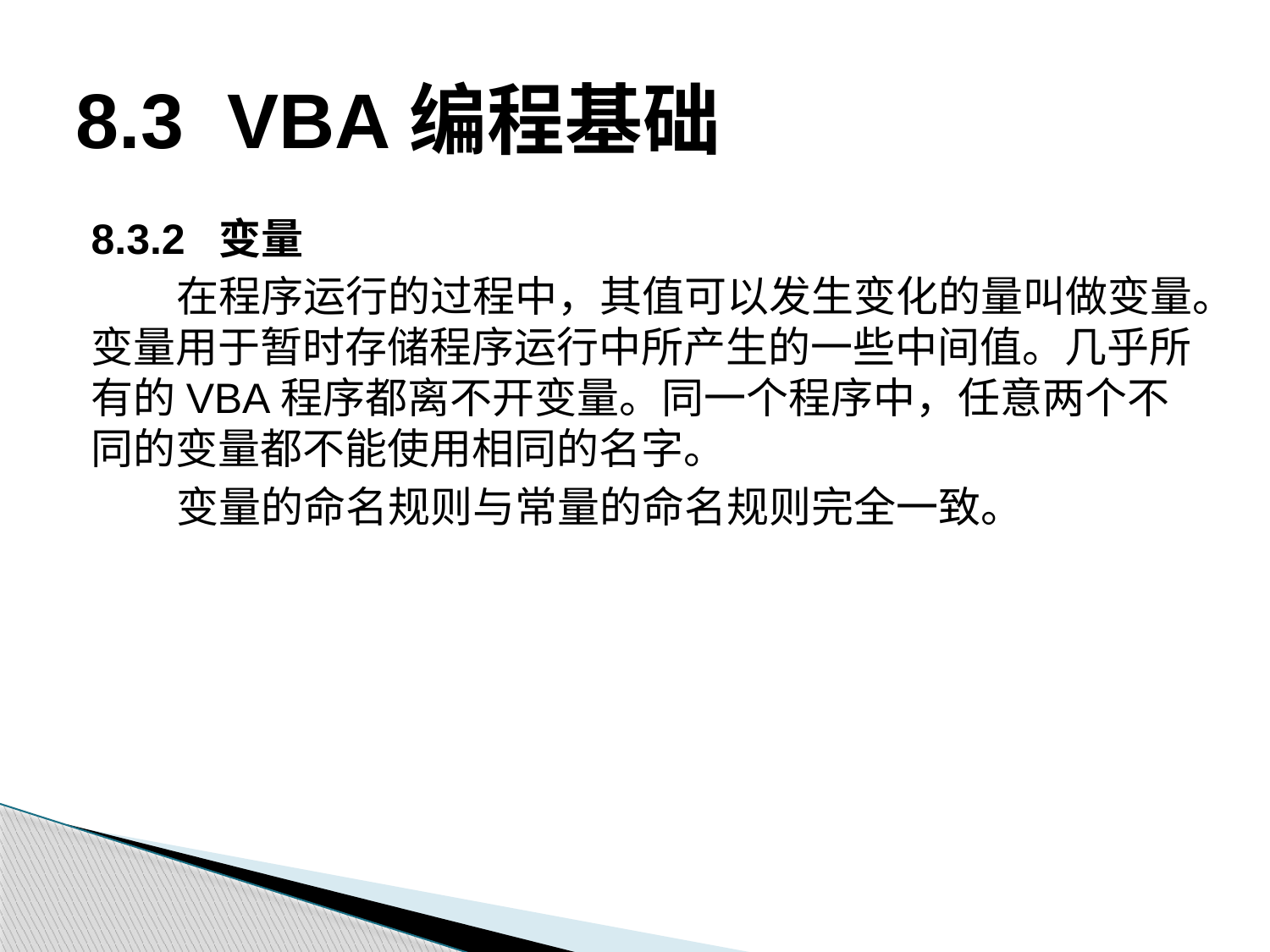

# 8.3  VBA编程基础
8.3.2  变量
在程序运行的过程中，其值可以发生变化的量叫做变量。变量用于暂时存储程序运行中所产生的一些中间值。几乎所有的VBA程序都离不开变量。同一个程序中，任意两个不同的变量都不能使用相同的名字。
变量的命名规则与常量的命名规则完全一致。